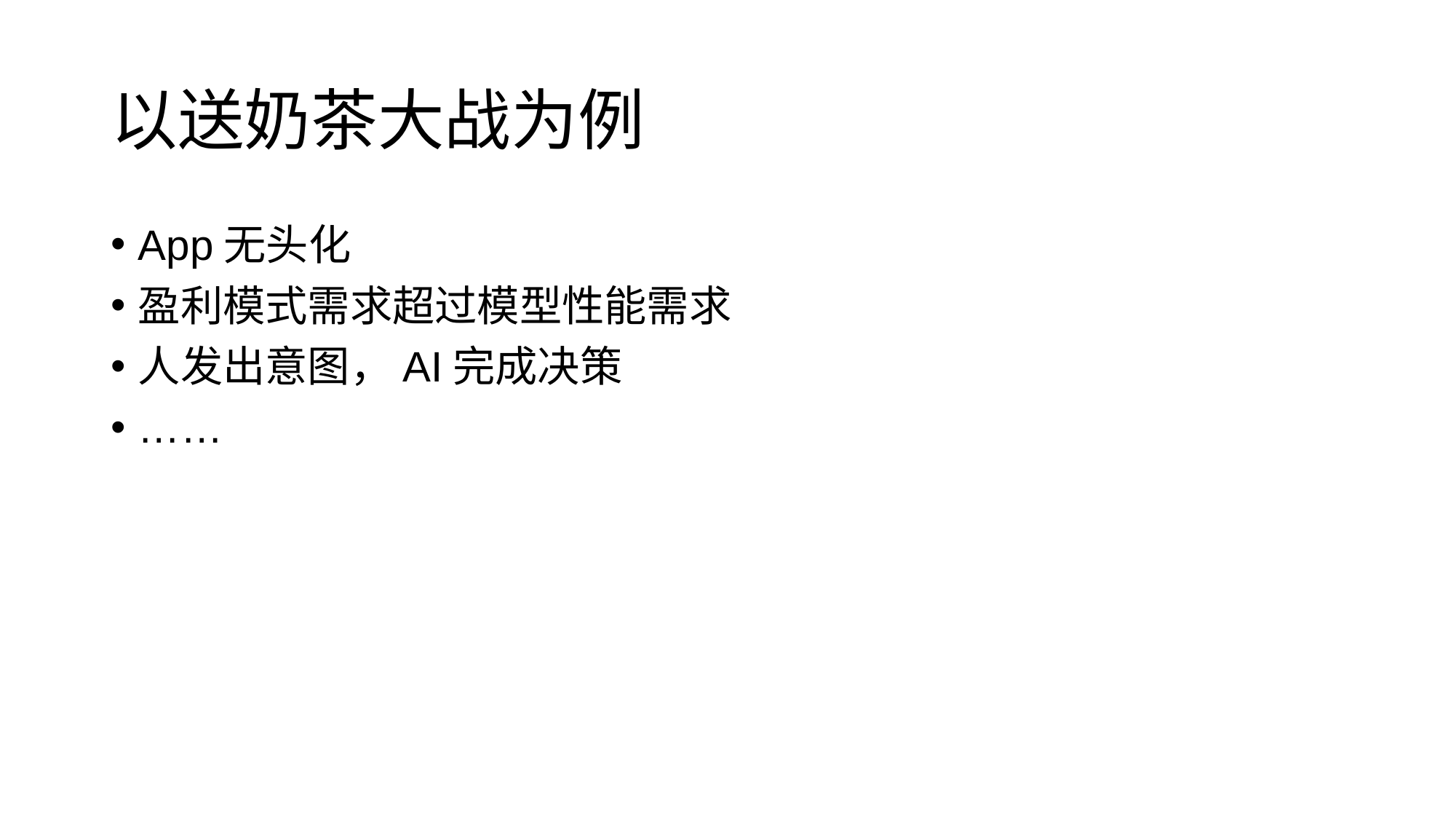

# 以送奶茶大战为例
App无头化
盈利模式需求超过模型性能需求
人发出意图，AI完成决策
……